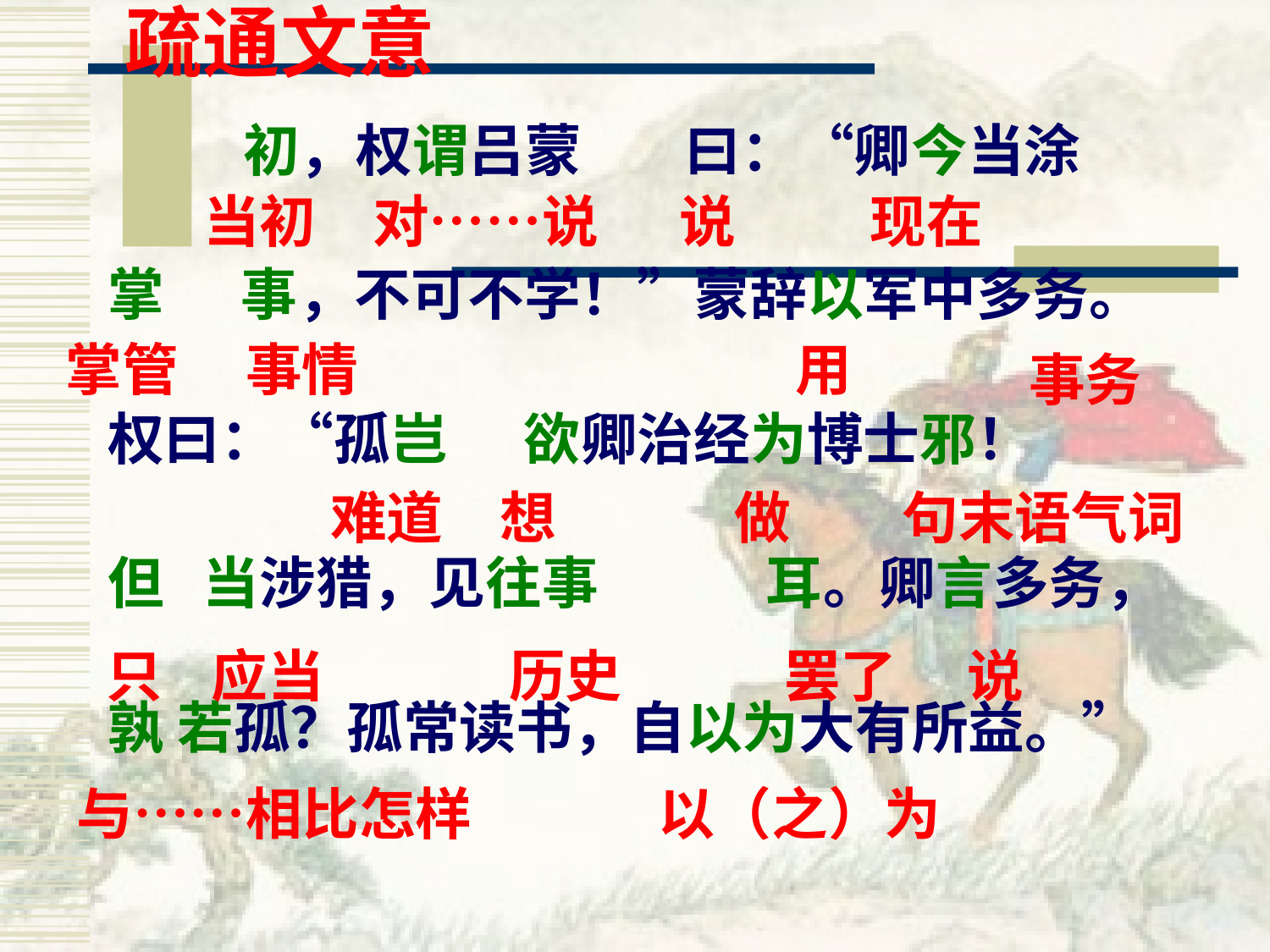

# 疏通文意
           初，权谓吕蒙        曰：“卿今当涂

掌      事，不可不学！”蒙辞以军中多务。

权曰：“孤岂      欲卿治经为博士邪！

但   当涉猎，见往事             耳。卿言多务，

孰 若孤？孤常读书，自以为大有所益。”
当初
对……说
说
现在
掌管
事情
用
事务
难道
想
做
句末语气词
只
应当
历史
罢了
说
与……相比怎样
以（之）为